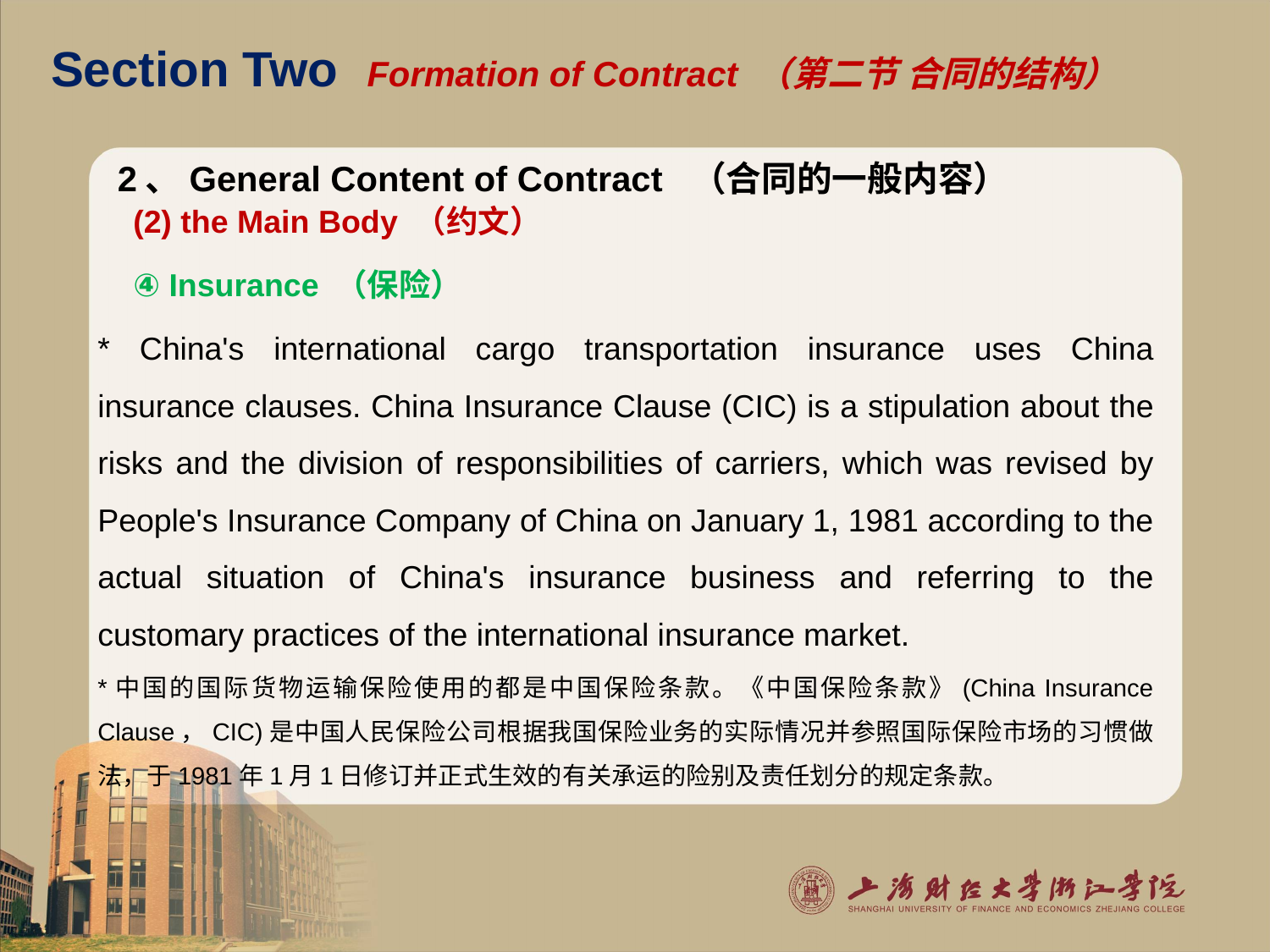

# Section Two   Formation of Contract （第二节 合同的结构）
2、General Content of Contract  （合同的一般内容）
    (2) the Main Body （约文）
    ④ Insurance （保险）
* China's international cargo transportation insurance uses China insurance clauses. China Insurance Clause (CIC) is a stipulation about the risks and the division of responsibilities of carriers, which was revised by People's Insurance Company of China on January 1, 1981 according to the actual situation of China's insurance business and referring to the customary practices of the international insurance market.
*中国的国际货物运输保险使用的都是中国保险条款。《中国保险条款》(China Insurance Clause，CIC)是中国人民保险公司根据我国保险业务的实际情况并参照国际保险市场的习惯做法，于1981年1月1日修订并正式生效的有关承运的险别及责任划分的规定条款。